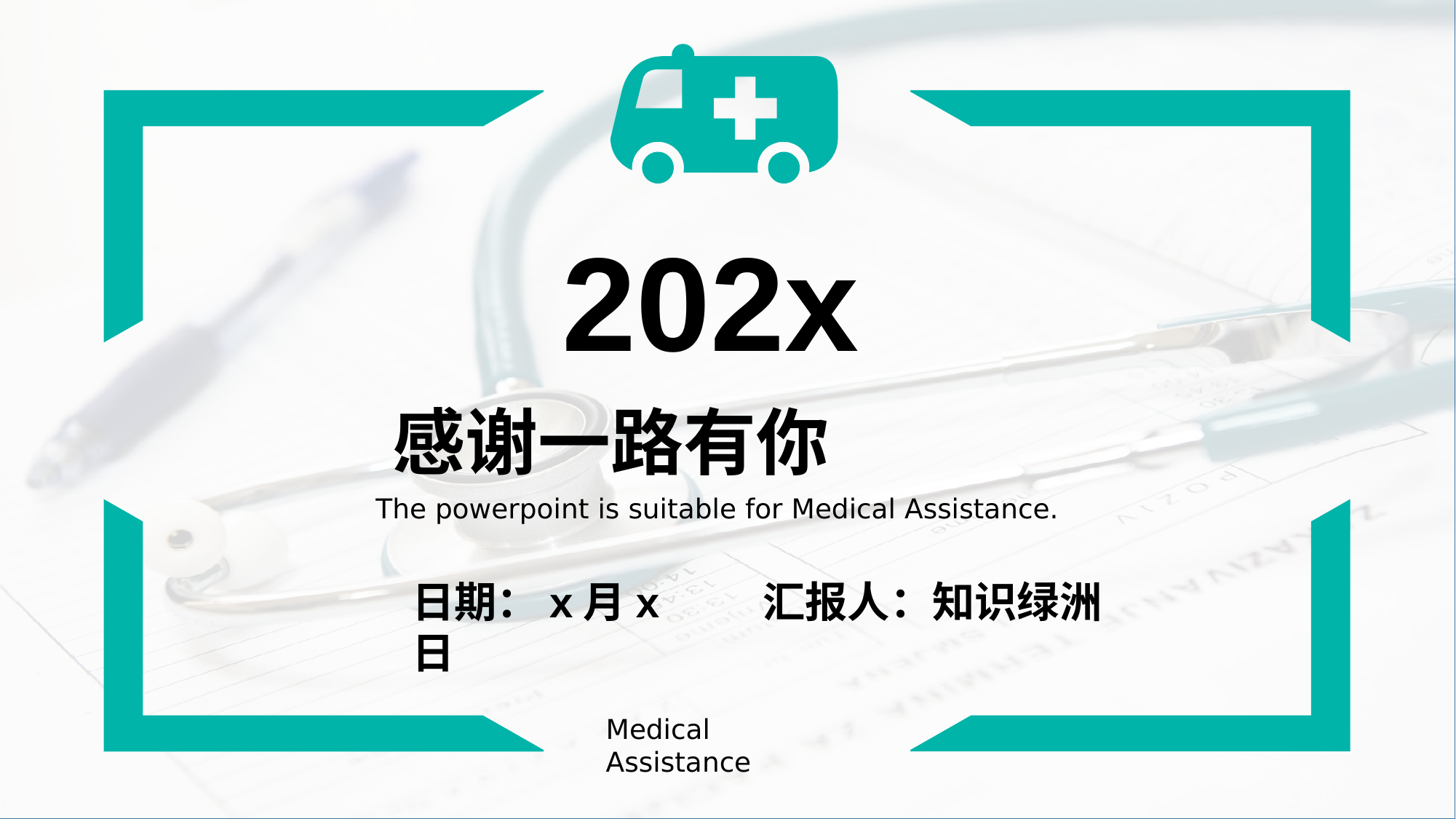

202x
感谢一路有你
The powerpoint is suitable for Medical Assistance.
汇报人：知识绿洲
日期：x月x日
Medical Assistance